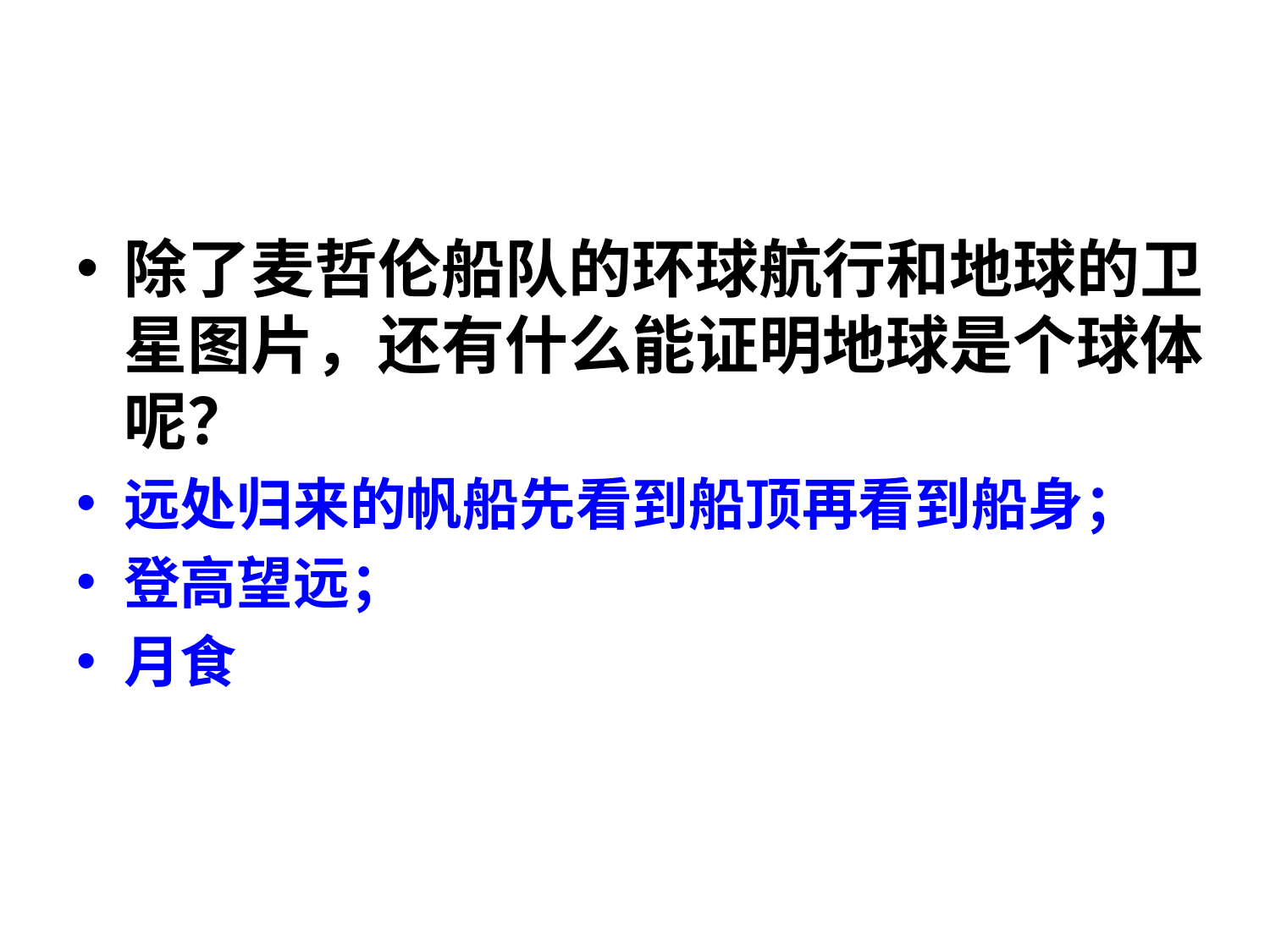

#
除了麦哲伦船队的环球航行和地球的卫星图片，还有什么能证明地球是个球体呢？
远处归来的帆船先看到船顶再看到船身；
登高望远；
月食